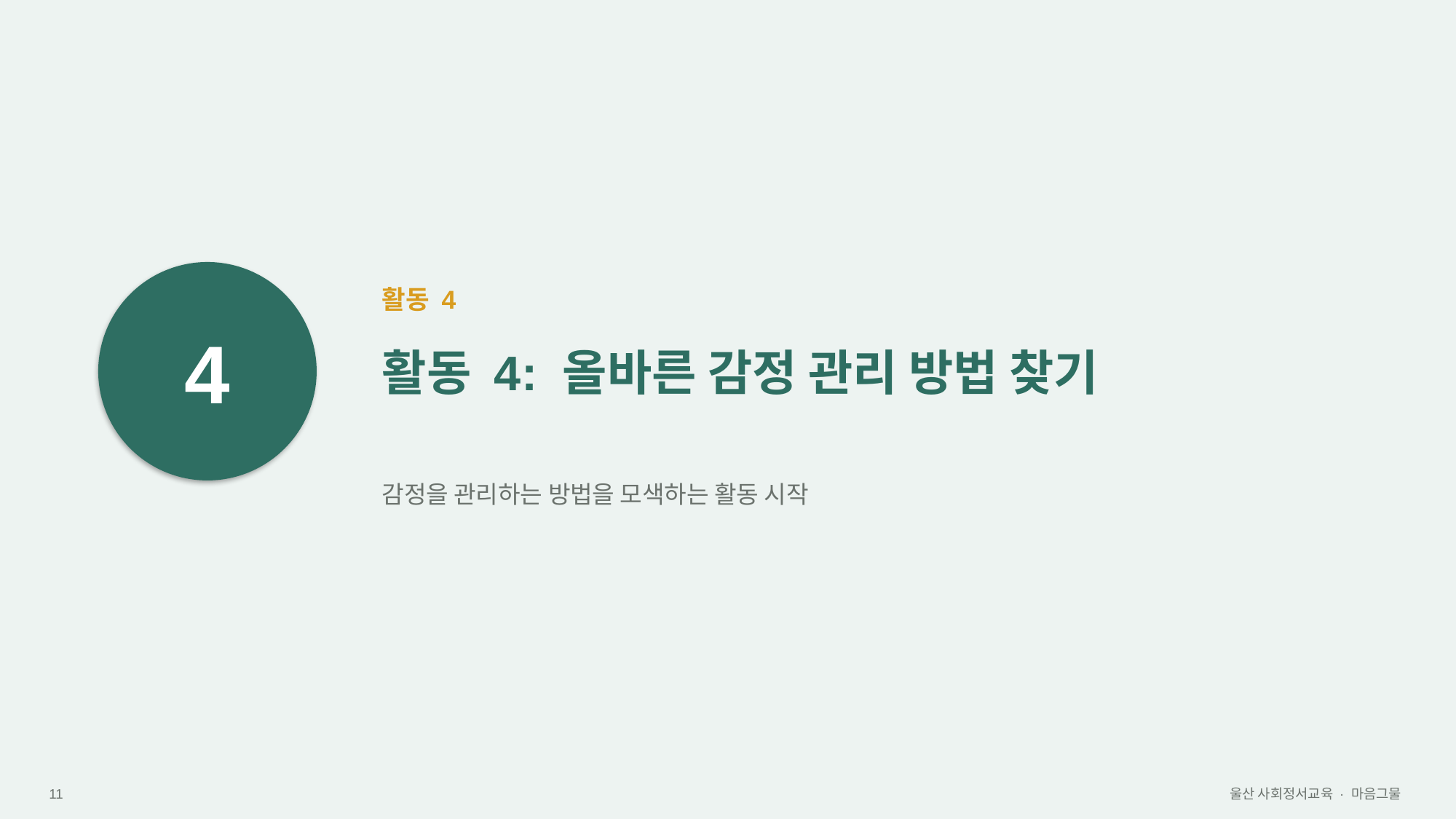

4
활동 4
활동 4: 올바른 감정 관리 방법 찾기
감정을 관리하는 방법을 모색하는 활동 시작
11
울산 사회정서교육 · 마음그물